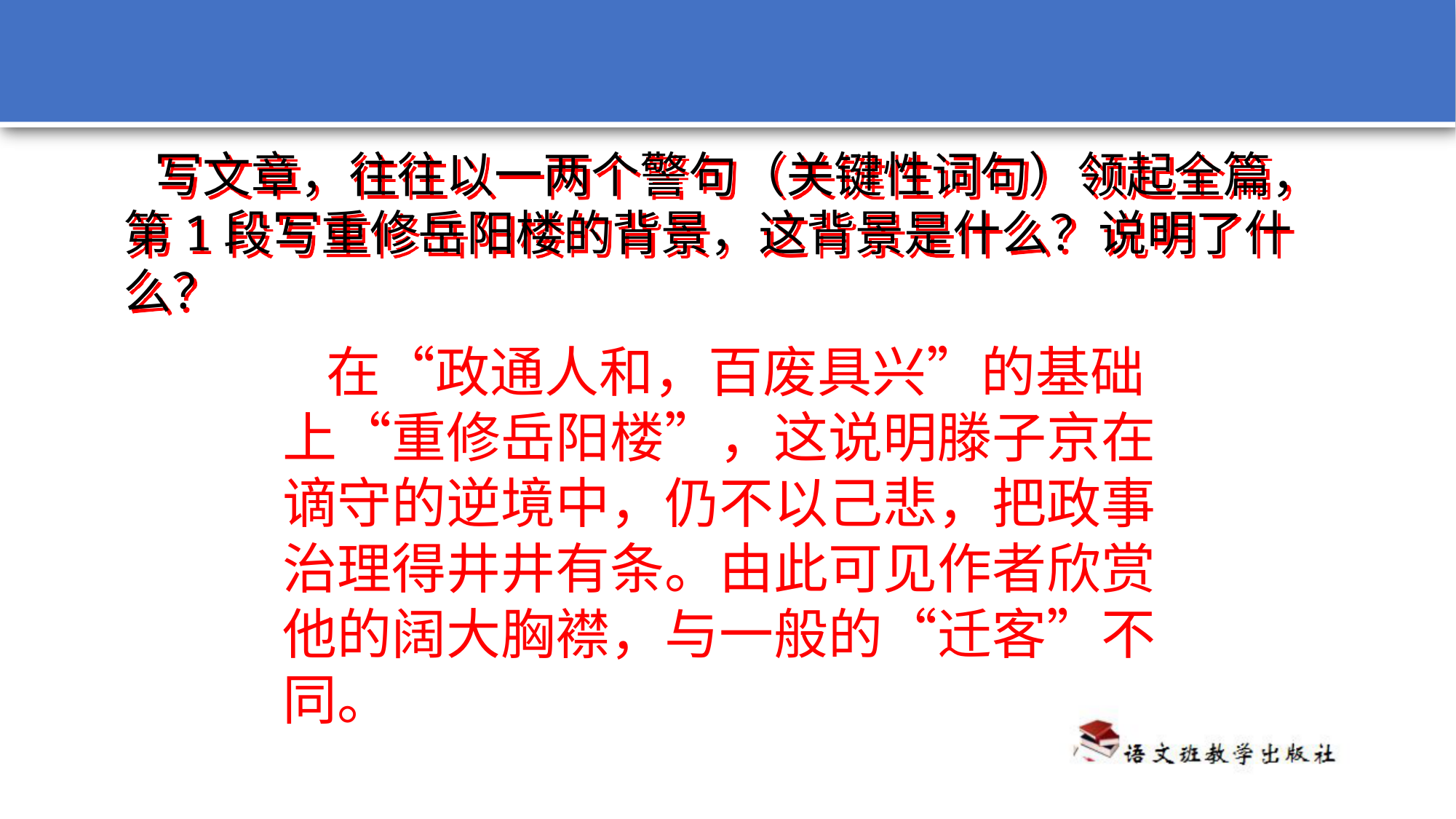

写文章，往往以一两个警句（关键性词句）领起全篇，第1段写重修岳阳楼的背景，这背景是什么？说明了什么？
    在“政通人和，百废具兴”的基础上“重修岳阳楼”，这说明滕子京在谪守的逆境中，仍不以己悲，把政事治理得井井有条。由此可见作者欣赏他的阔大胸襟，与一般的“迁客”不同。